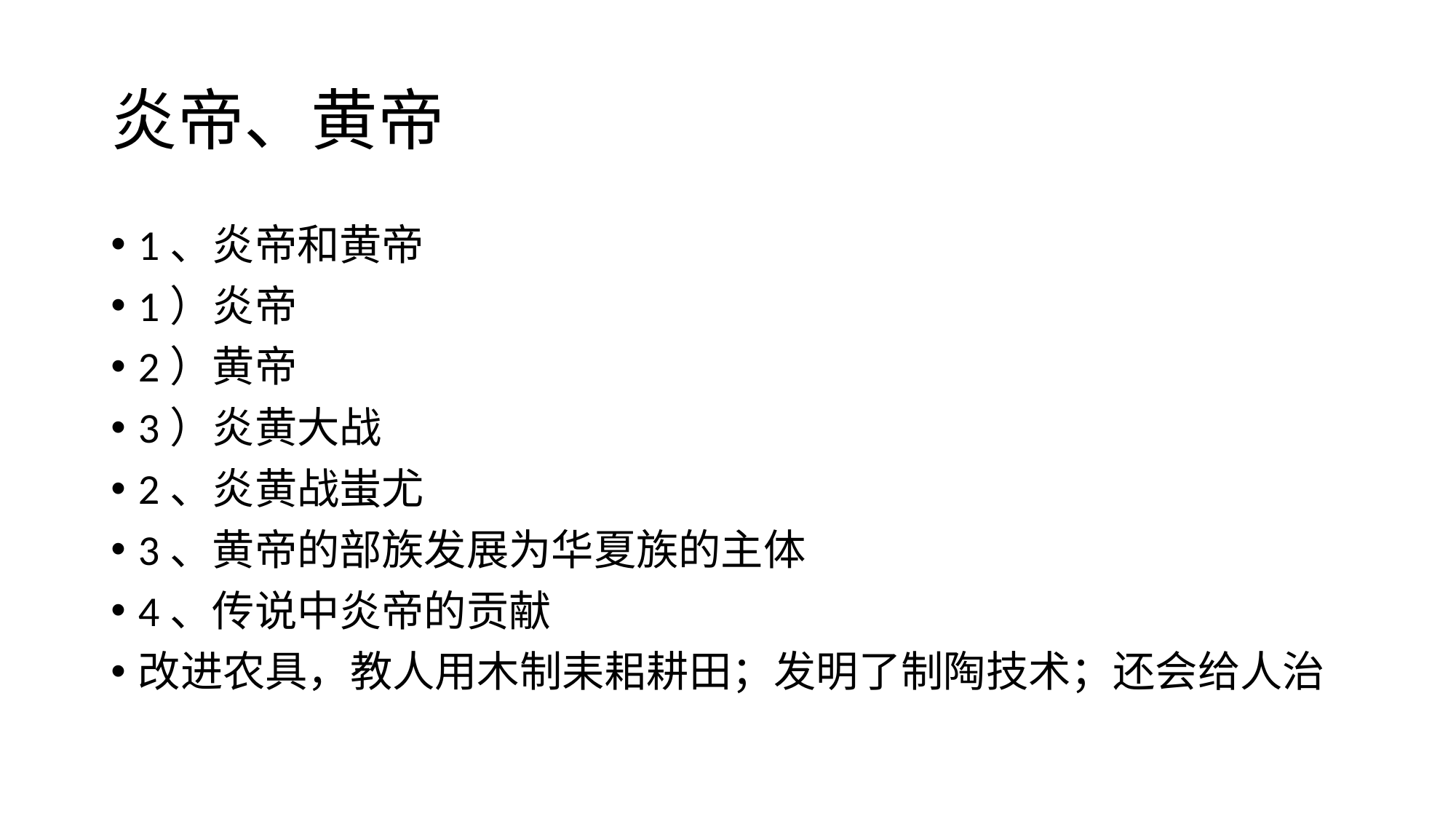

# 炎帝、黄帝
1、炎帝和黄帝
1）炎帝
2）黄帝
3）炎黄大战
2、炎黄战蚩尤
3、黄帝的部族发展为华夏族的主体
4、传说中炎帝的贡献
改进农具，教人用木制耒耜耕田；发明了制陶技术；还会给人治